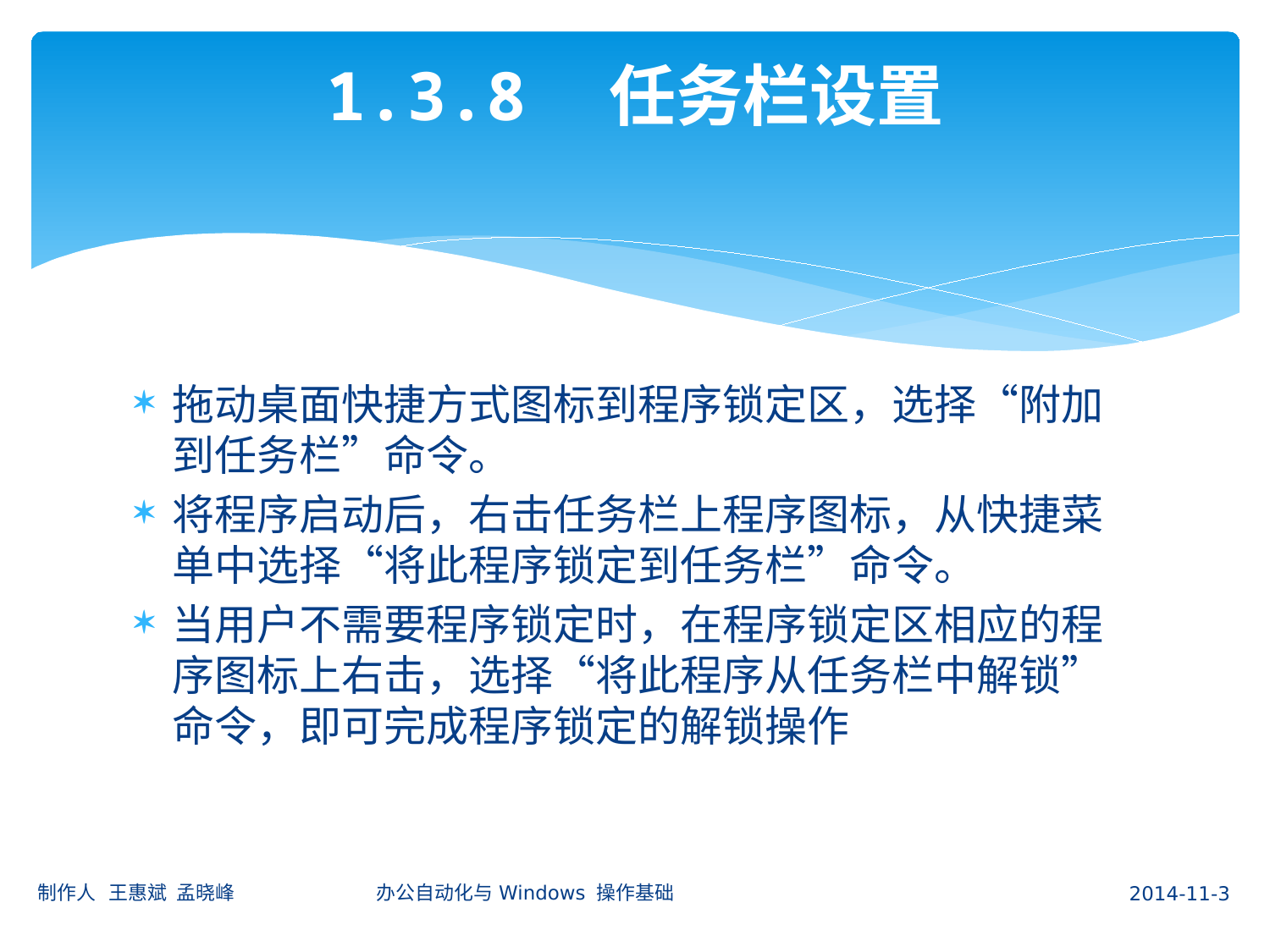

# 1.3.8　任务栏设置
拖动桌面快捷方式图标到程序锁定区，选择“附加到任务栏”命令。
将程序启动后，右击任务栏上程序图标，从快捷菜单中选择“将此程序锁定到任务栏”命令。
当用户不需要程序锁定时，在程序锁定区相应的程序图标上右击，选择“将此程序从任务栏中解锁”命令，即可完成程序锁定的解锁操作
制作人   王惠斌  孟晓峰                                办公自动化与Windows 操作基础
2014-11-3